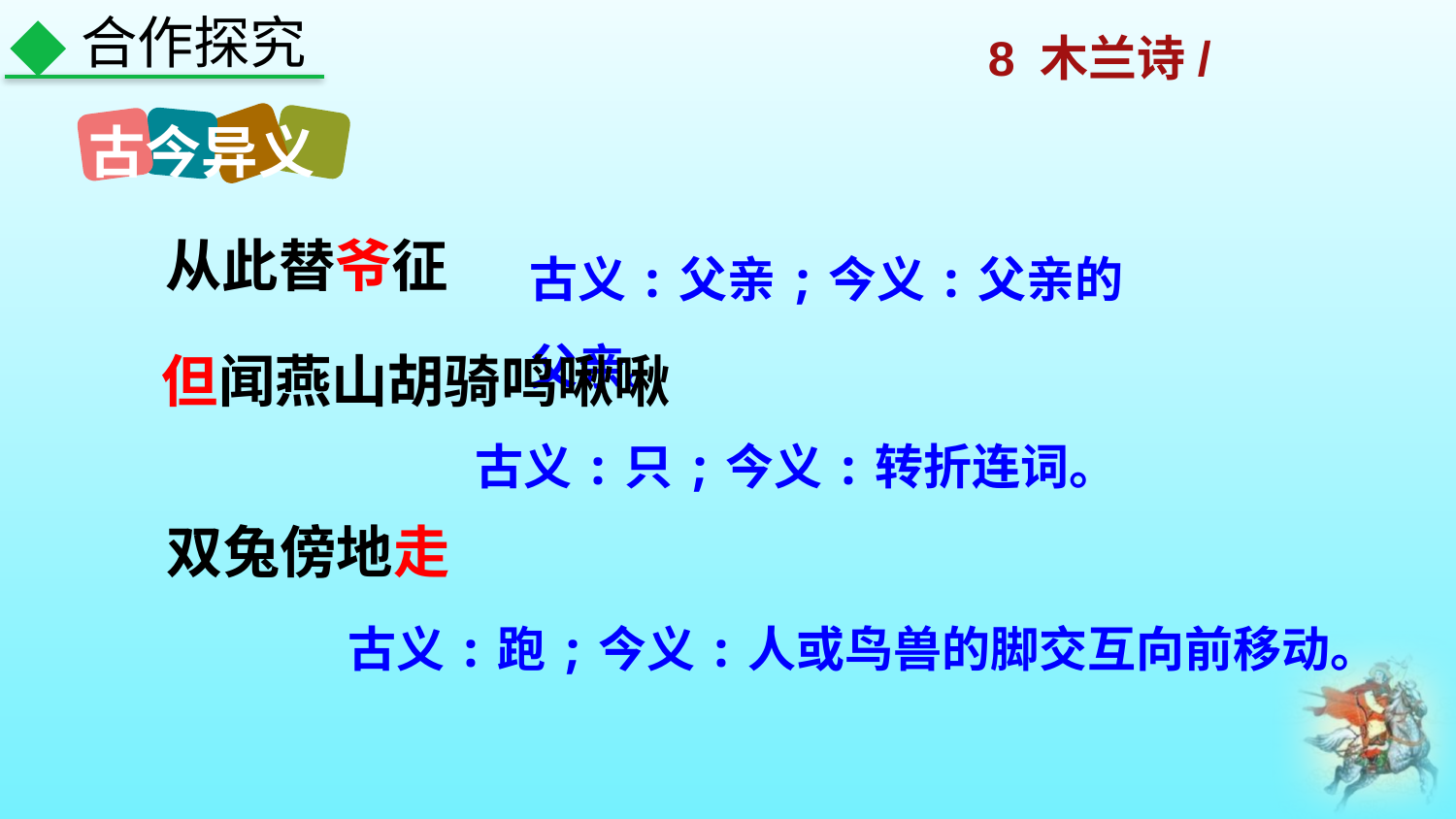

合作探究

古今异义

古义:父亲;今义:父亲的父亲。
从此替爷征
但闻燕山胡骑鸣啾啾
古义:只;今义:转折连词。
双兔傍地走
古义:跑;今义:人或鸟兽的脚交互向前移动。